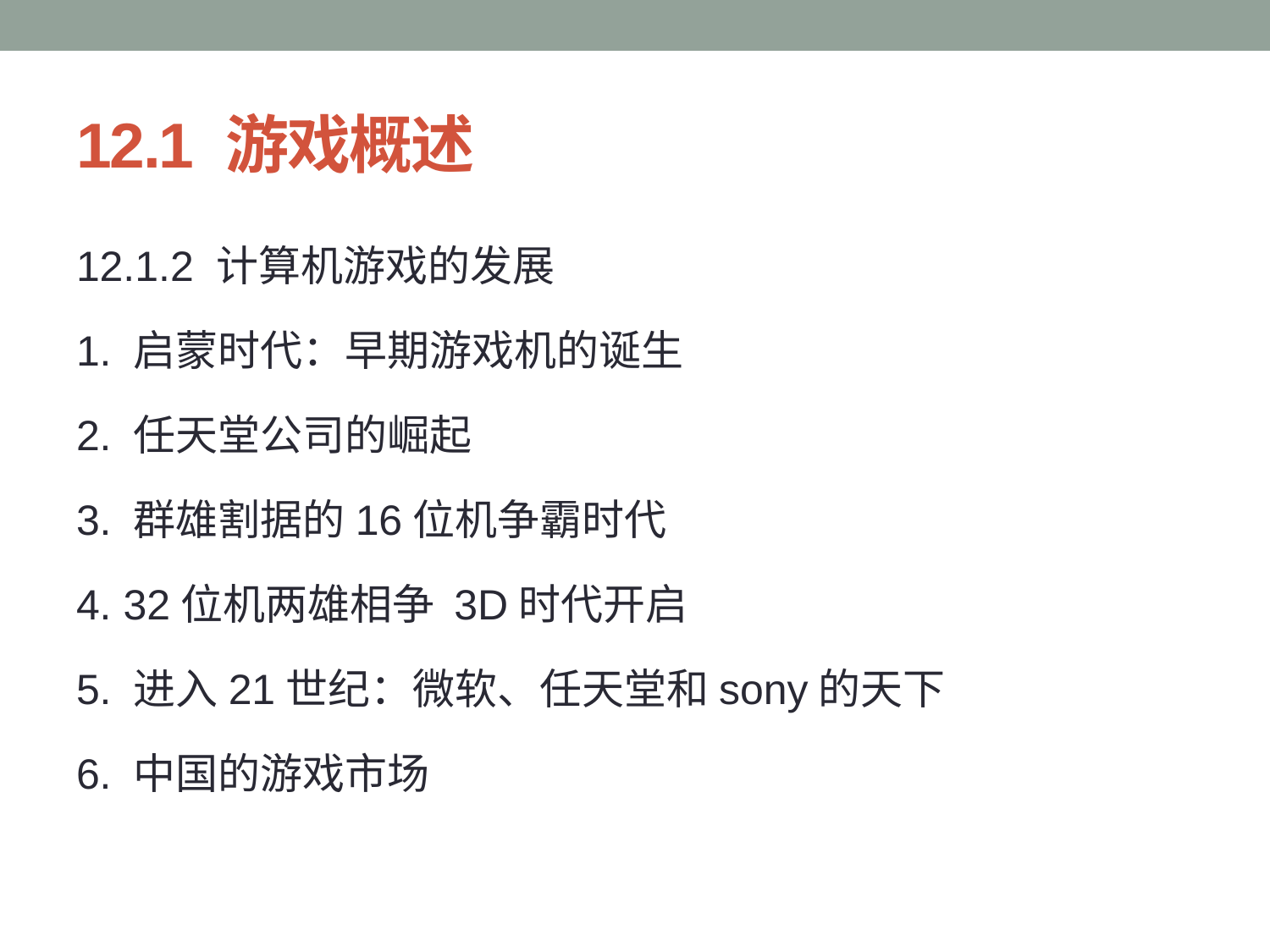

# 12.1 游戏概述
12.1.2 计算机游戏的发展
1. 启蒙时代：早期游戏机的诞生
2. 任天堂公司的崛起
3. 群雄割据的16位机争霸时代
4. 32位机两雄相争 3D时代开启
5. 进入21世纪：微软、任天堂和sony的天下
6. 中国的游戏市场